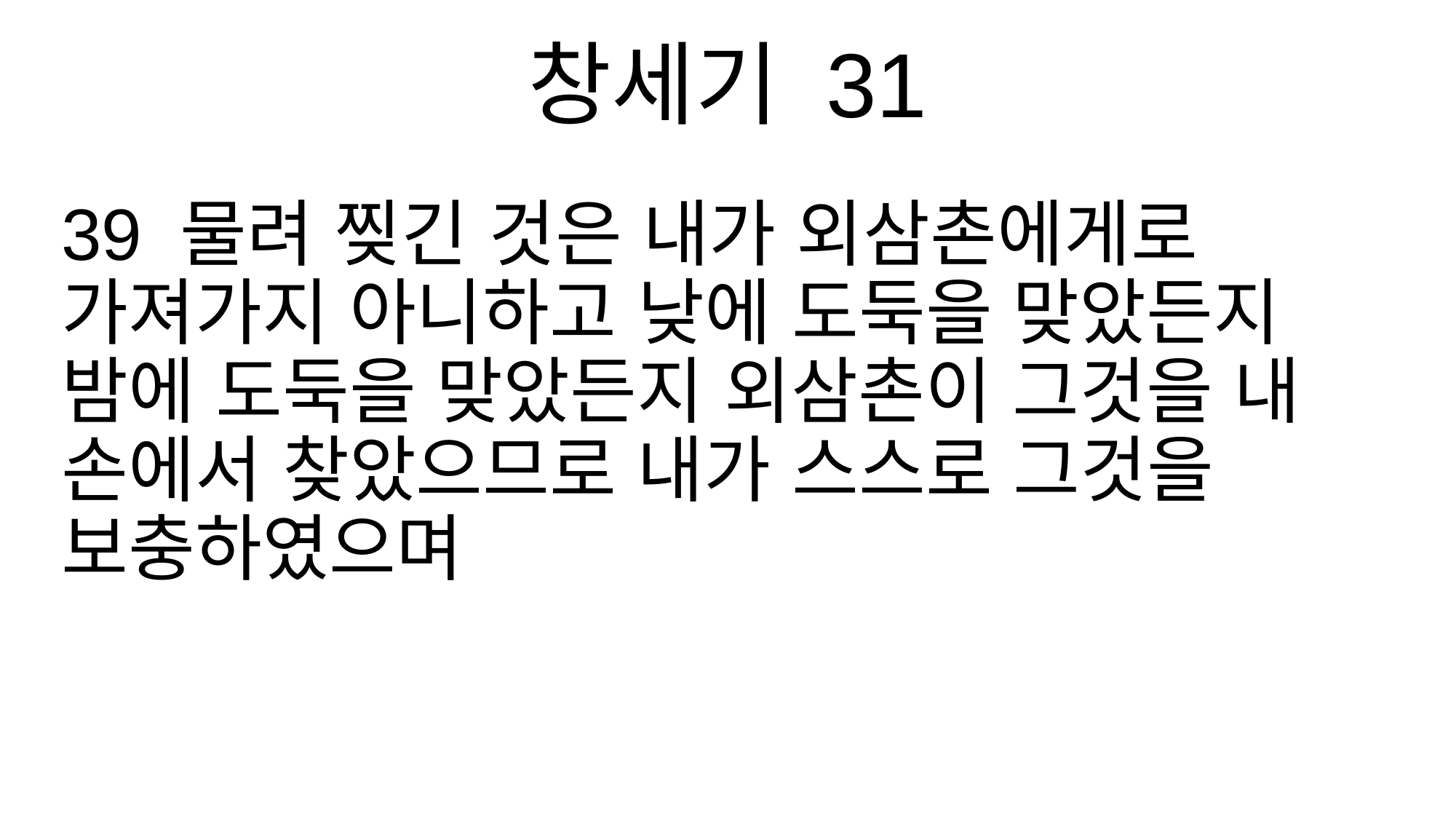

창세기 31
39 물려 찢긴 것은 내가 외삼촌에게로 가져가지 아니하고 낮에 도둑을 맞았든지 밤에 도둑을 맞았든지 외삼촌이 그것을 내 손에서 찾았으므로 내가 스스로 그것을 보충하였으며